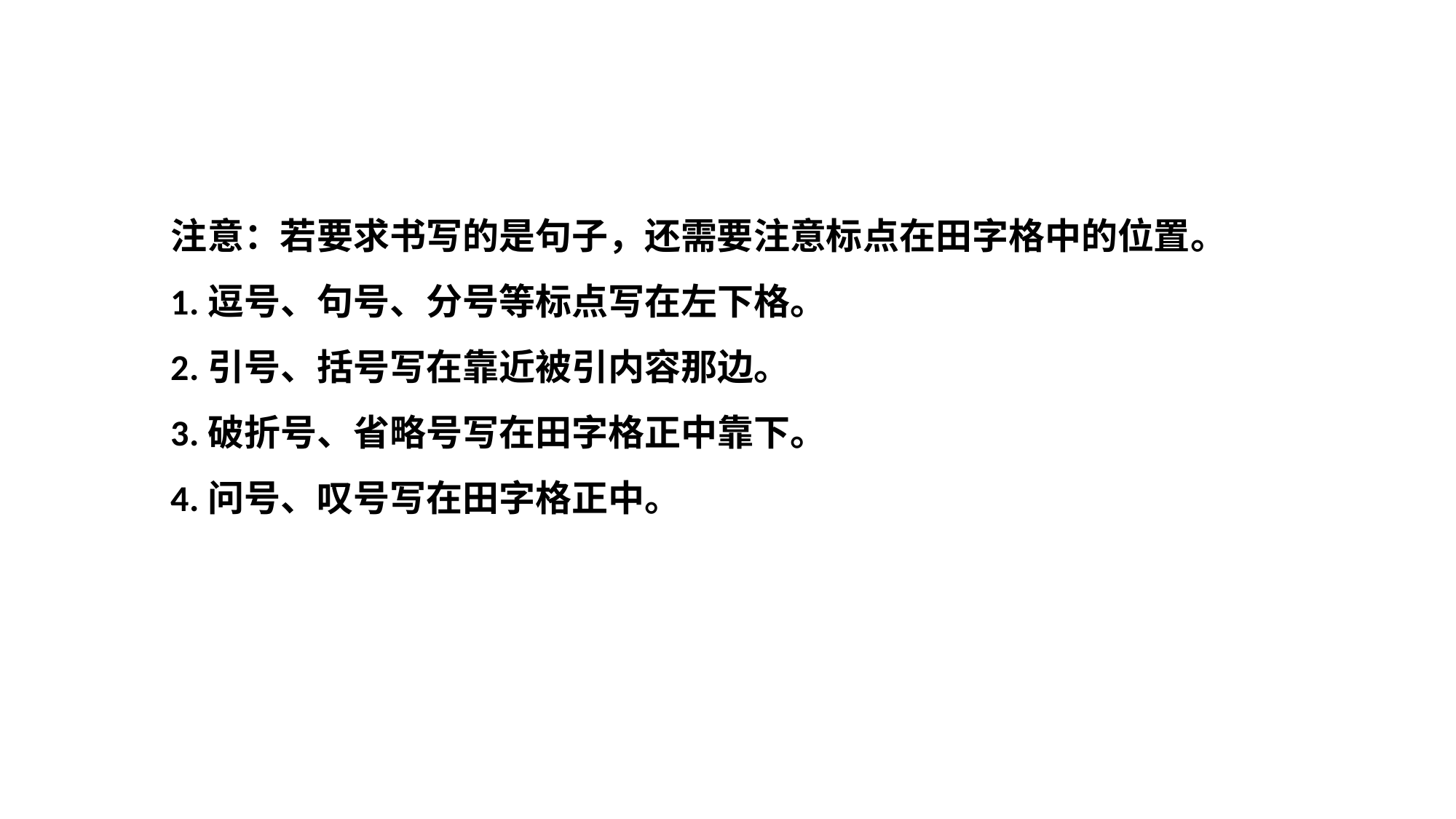

注意：若要求书写的是句子，还需要注意标点在田字格中的位置。
1.逗号、句号、分号等标点写在左下格。
2.引号、括号写在靠近被引内容那边。
3.破折号、省略号写在田字格正中靠下。
4.问号、叹号写在田字格正中。